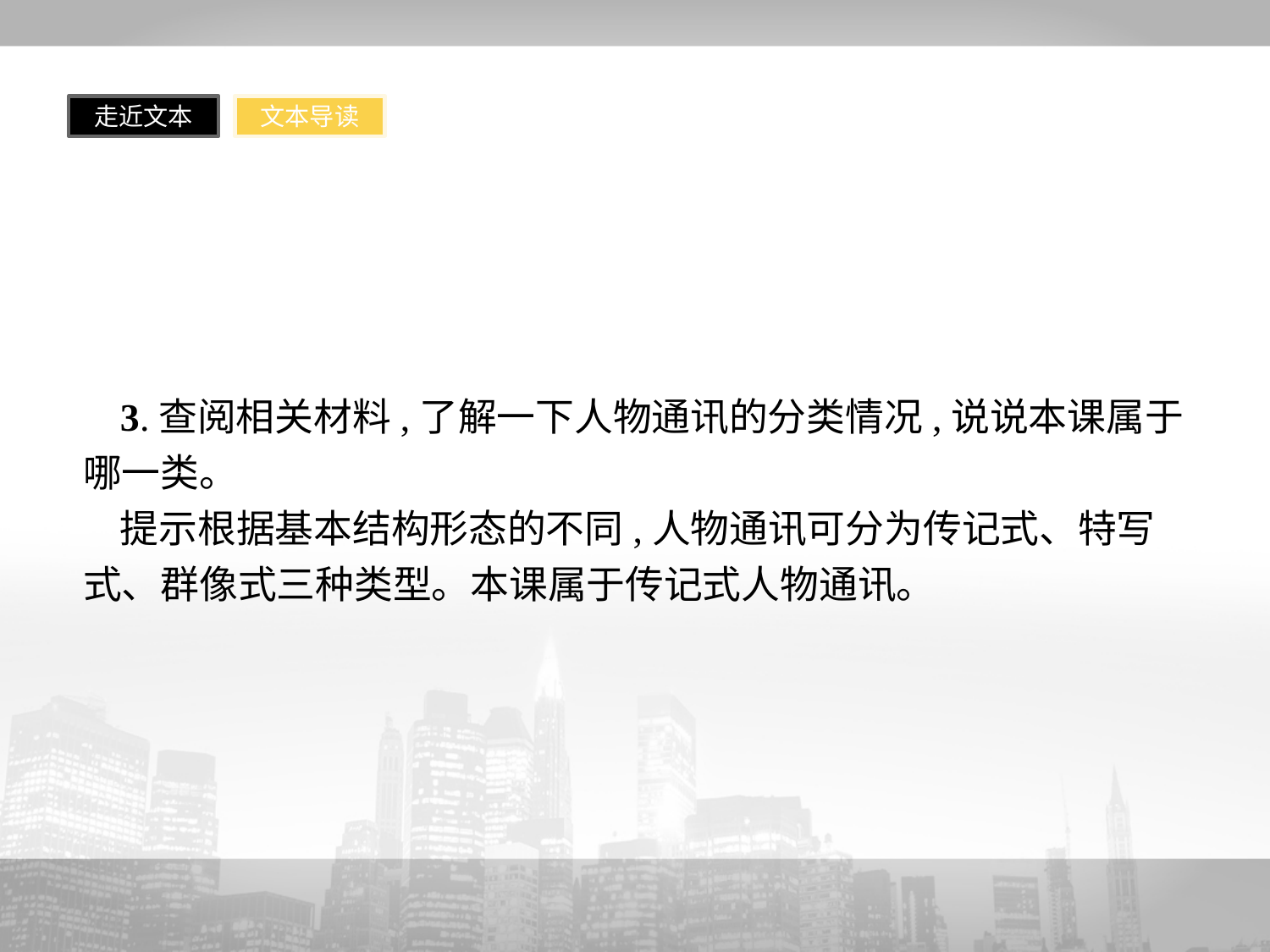

走近文本
文本导读
3.查阅相关材料,了解一下人物通讯的分类情况,说说本课属于哪一类。
提示根据基本结构形态的不同,人物通讯可分为传记式、特写式、群像式三种类型。本课属于传记式人物通讯。